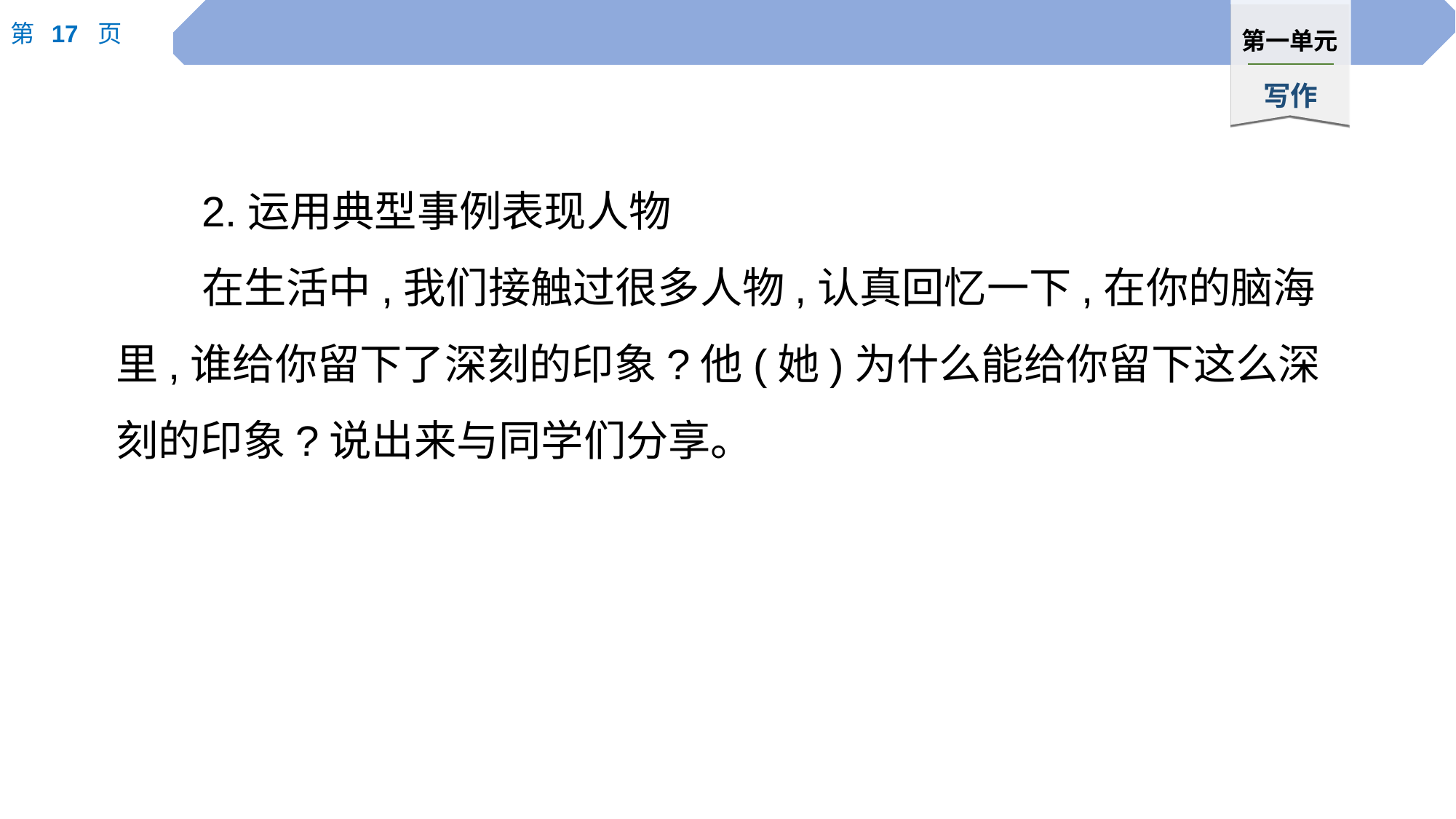

2.运用典型事例表现人物
在生活中,我们接触过很多人物,认真回忆一下,在你的脑海里,谁给你留下了深刻的印象?他(她)为什么能给你留下这么深刻的印象?说出来与同学们分享。